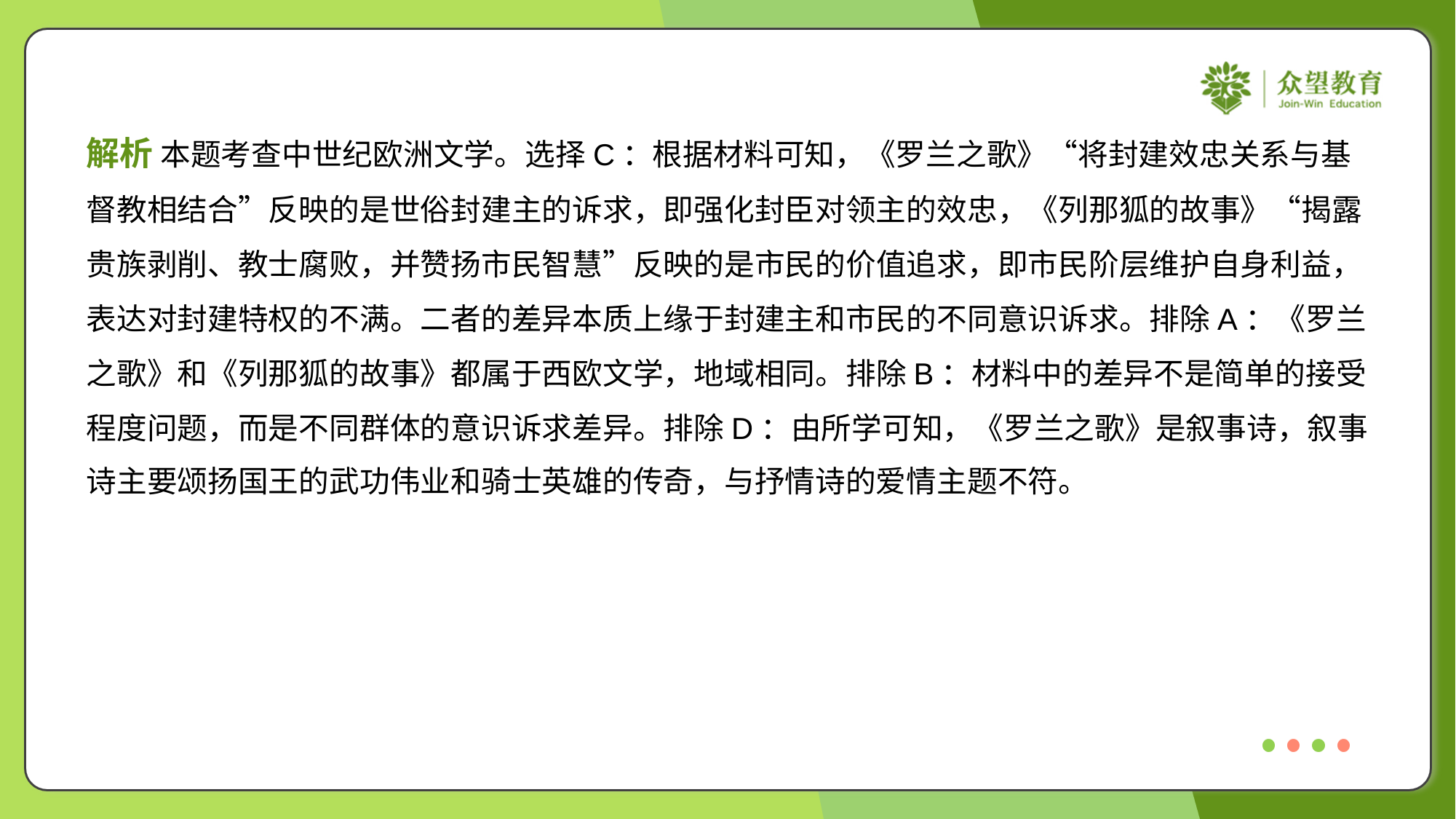

解析 本题考查中世纪欧洲文学。选择C：根据材料可知，《罗兰之歌》“将封建效忠关系与基
督教相结合”反映的是世俗封建主的诉求，即强化封臣对领主的效忠，《列那狐的故事》“揭露
贵族剥削、教士腐败，并赞扬市民智慧”反映的是市民的价值追求，即市民阶层维护自身利益，
表达对封建特权的不满。二者的差异本质上缘于封建主和市民的不同意识诉求。排除A：《罗兰
之歌》和《列那狐的故事》都属于西欧文学，地域相同。排除B：材料中的差异不是简单的接受
程度问题，而是不同群体的意识诉求差异。排除D：由所学可知，《罗兰之歌》是叙事诗，叙事
诗主要颂扬国王的武功伟业和骑士英雄的传奇，与抒情诗的爱情主题不符。